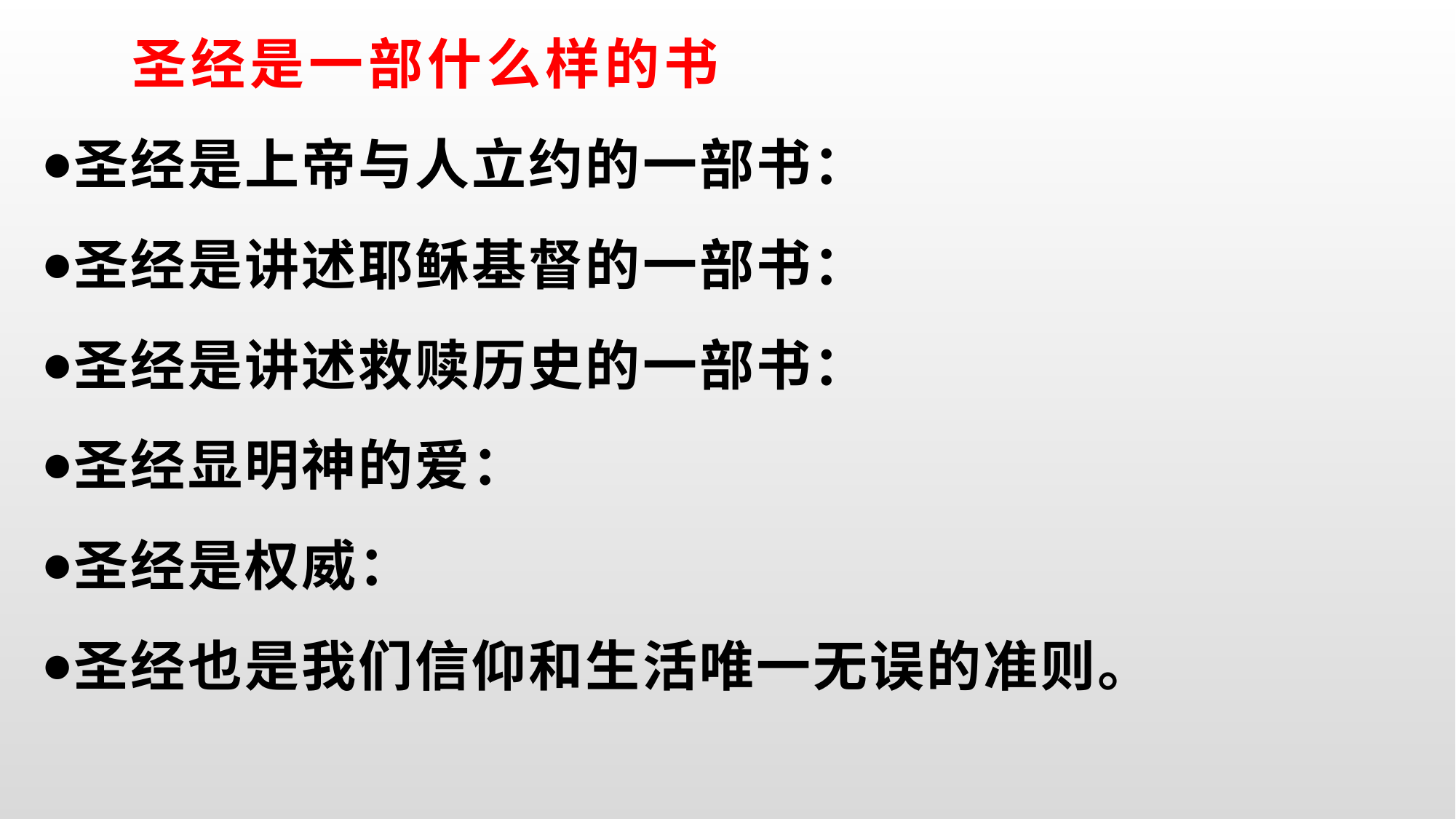

# 圣经是一部什么样的书
圣经是上帝与人立约的一部书：
圣经是讲述耶稣基督的一部书：
圣经是讲述救赎历史的一部书：
圣经显明神的爱：
圣经是权威：
圣经也是我们信仰和生活唯一无误的准则。